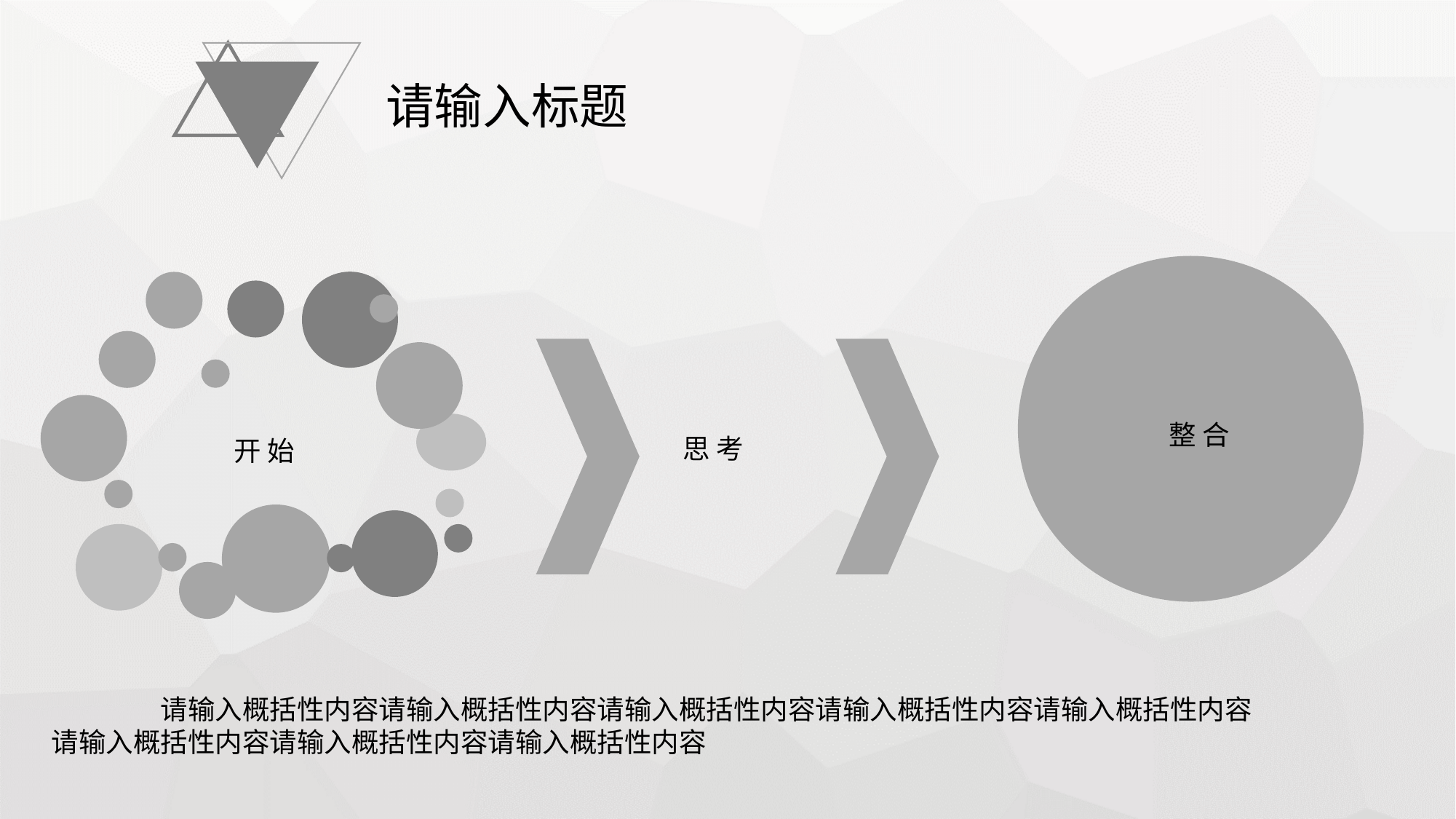

请输入标题

整 合

思 考
开 始

	请输入概括性内容请输入概括性内容请输入概括性内容请输入概括性内容请输入概括性内容请输入概括性内容请输入概括性内容请输入概括性内容